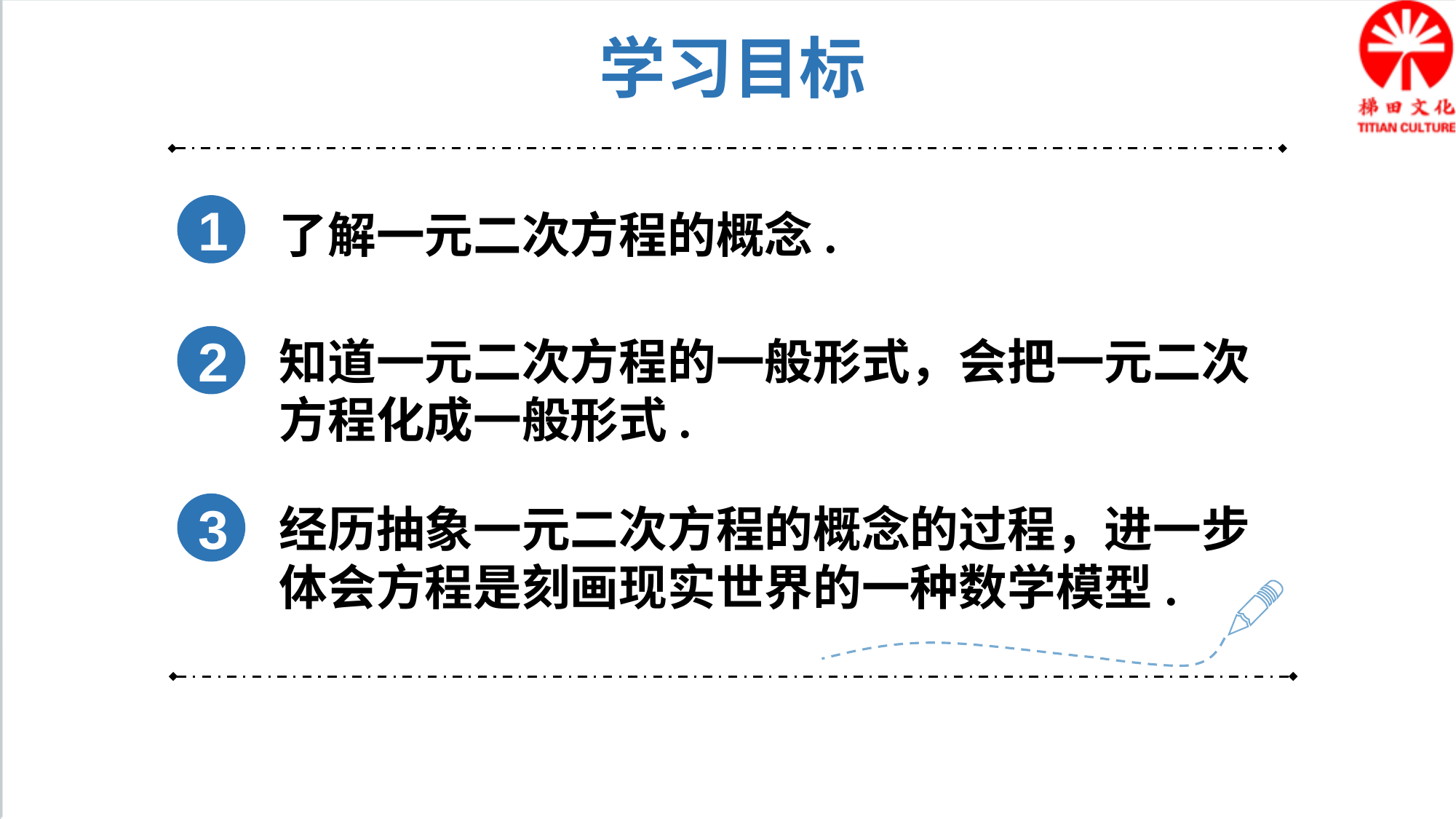

学习目标
1
了解一元二次方程的概念.
2
知道一元二次方程的一般形式，会把一元二次方程化成一般形式.
3
经历抽象一元二次方程的概念的过程，进一步体会方程是刻画现实世界的一种数学模型.